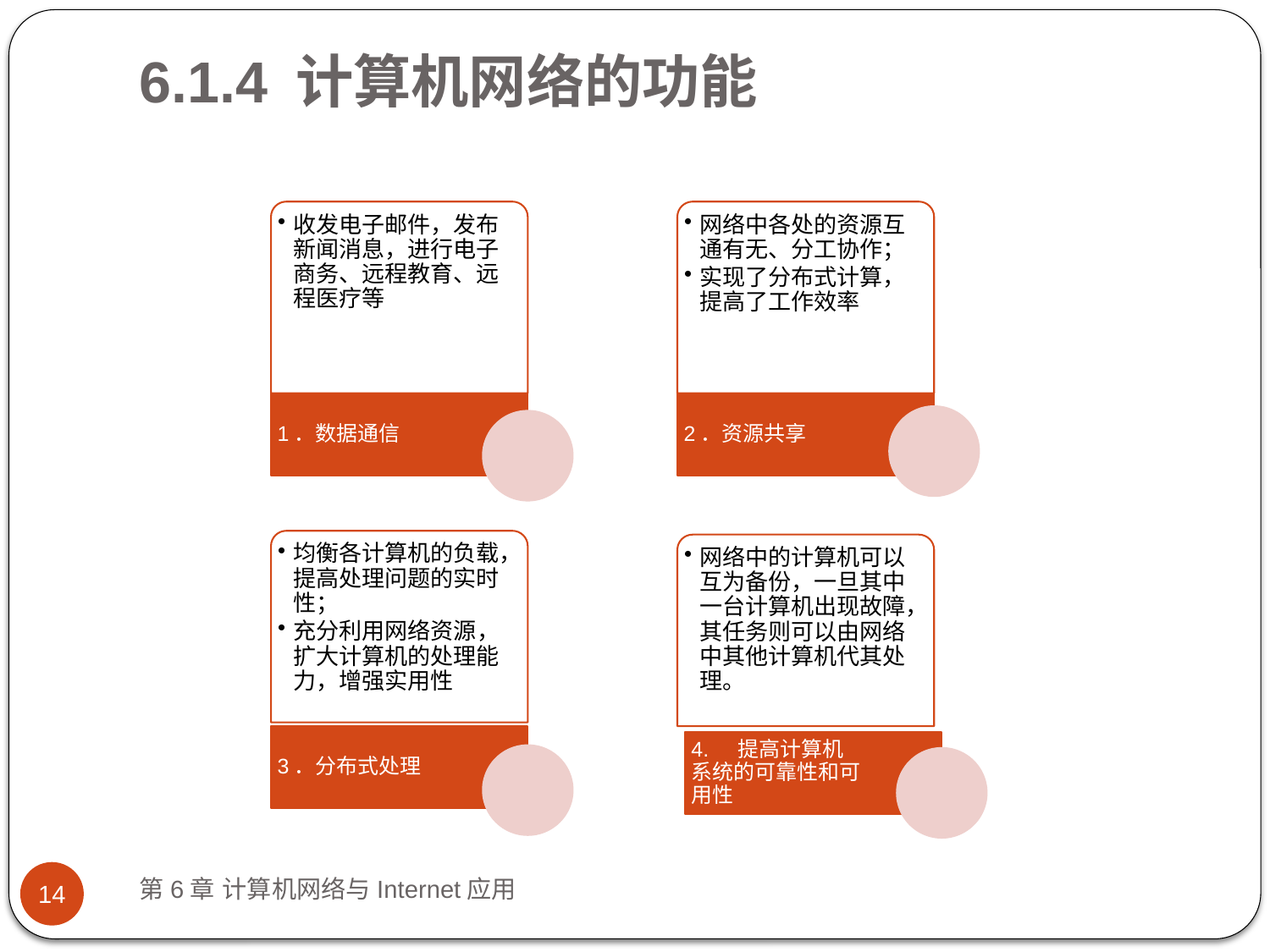

# 6.1.4 计算机网络的功能
收发电子邮件，发布新闻消息，进行电子商务、远程教育、远程医疗等
网络中各处的资源互通有无、分工协作；
实现了分布式计算，提高了工作效率
1．数据通信
2．资源共享

均衡各计算机的负载，提高处理问题的实时性；
充分利用网络资源，扩大计算机的处理能力，增强实用性
网络中的计算机可以互为备份，一旦其中一台计算机出现故障，其任务则可以由网络中其他计算机代其处理。
3．分布式处理
4.    提高计算机系统的可靠性和可用性

第6章 计算机网络与Internet应用
14